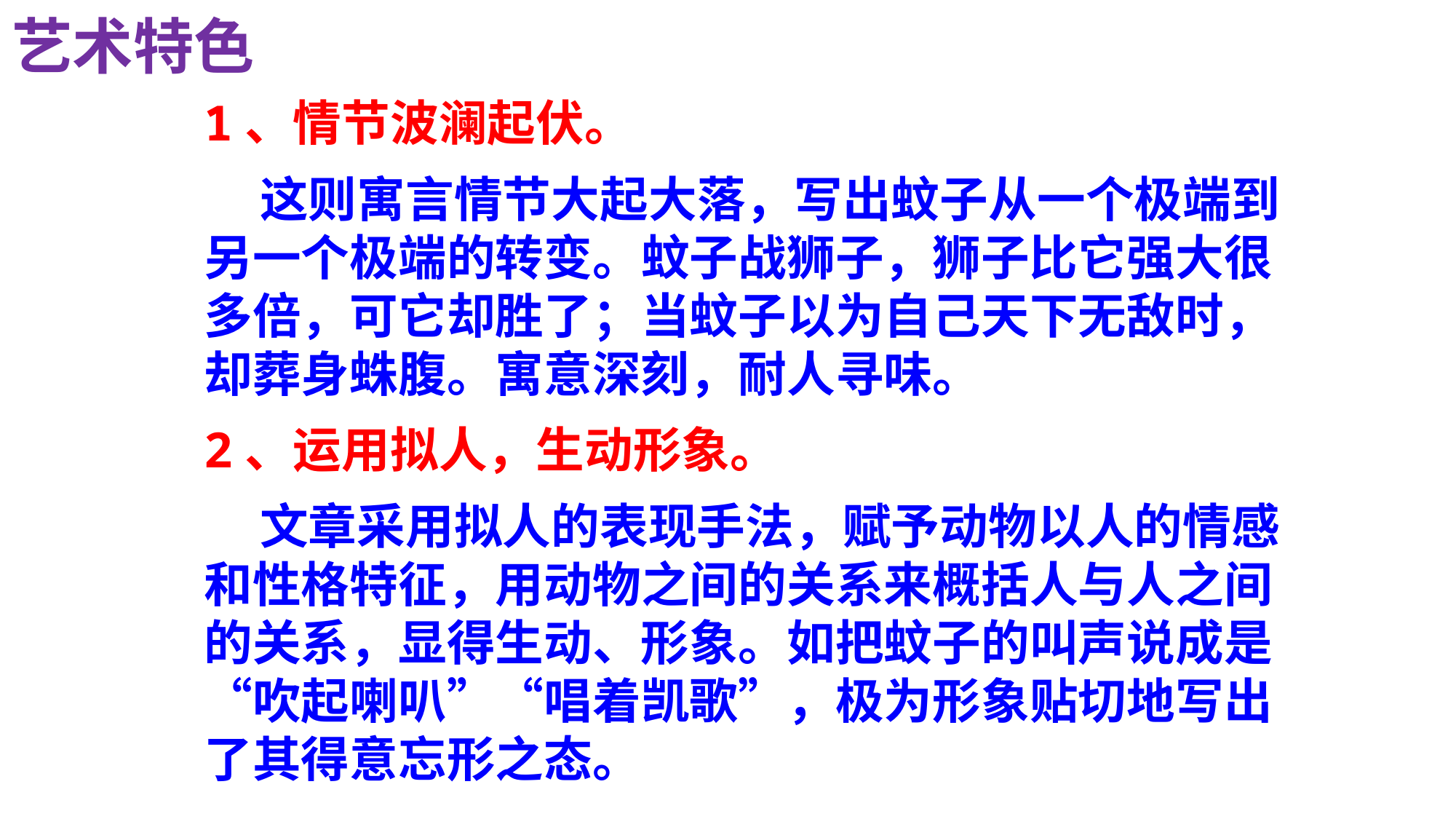

艺术特色
1、情节波澜起伏。
    这则寓言情节大起大落，写出蚊子从一个极端到另一个极端的转变。蚊子战狮子，狮子比它强大很多倍，可它却胜了；当蚊子以为自己天下无敌时，却葬身蛛腹。寓意深刻，耐人寻味。
2、运用拟人，生动形象。
    文章采用拟人的表现手法，赋予动物以人的情感和性格特征，用动物之间的关系来概括人与人之间的关系，显得生动、形象。如把蚊子的叫声说成是“吹起喇叭”“唱着凯歌”，极为形象贴切地写出了其得意忘形之态。